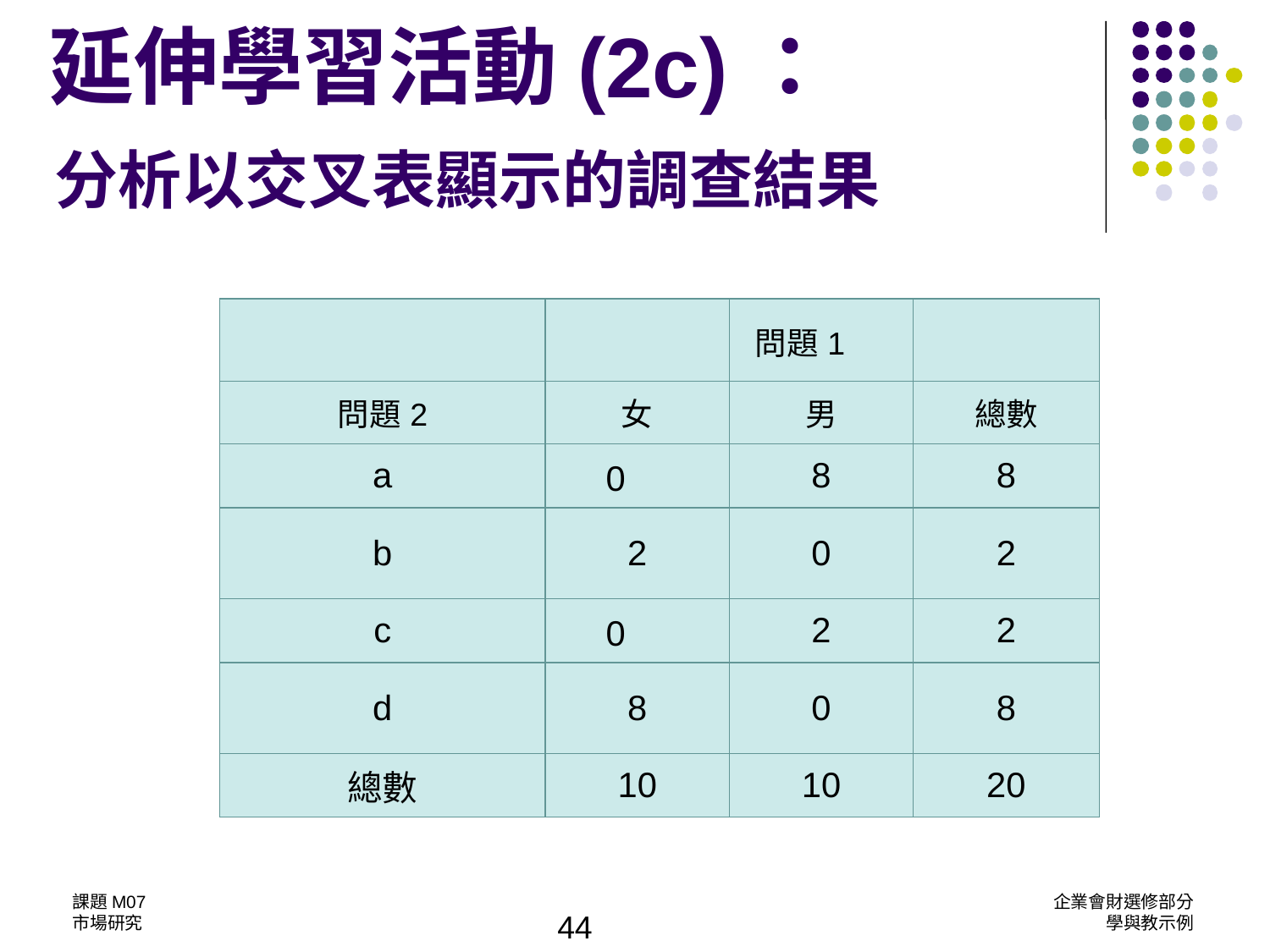

延伸學習活動(2c)：
分析以交叉表顯示的調查結果
|  |  | 問題1 |  |
| --- | --- | --- | --- |
| 問題2 | 女 | 男 | 總數 |
| a | 0 | 8 | 8 |
| b | 2 | 0 | 2 |
| c | 0 | 2 | 2 |
| d | 8 | 0 | 8 |
| 總數 | 10 | 10 | 20 |